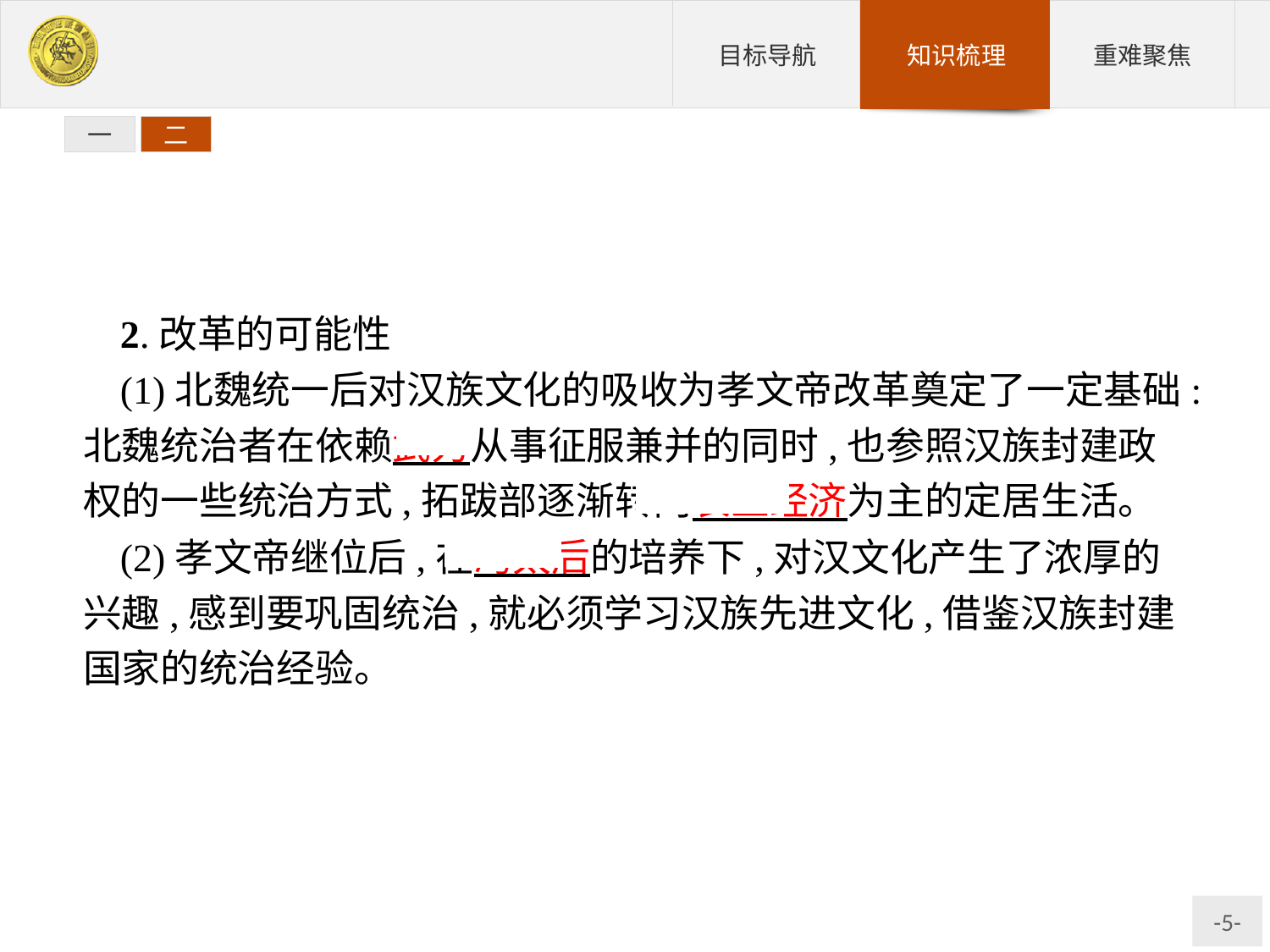

一
二
2.改革的可能性
(1)北魏统一后对汉族文化的吸收为孝文帝改革奠定了一定基础:北魏统治者在依赖武力从事征服兼并的同时,也参照汉族封建政权的一些统治方式,拓跋部逐渐转向农业经济为主的定居生活。
(2)孝文帝继位后,在冯太后的培养下,对汉文化产生了浓厚的兴趣,感到要巩固统治,就必须学习汉族先进文化,借鉴汉族封建国家的统治经验。